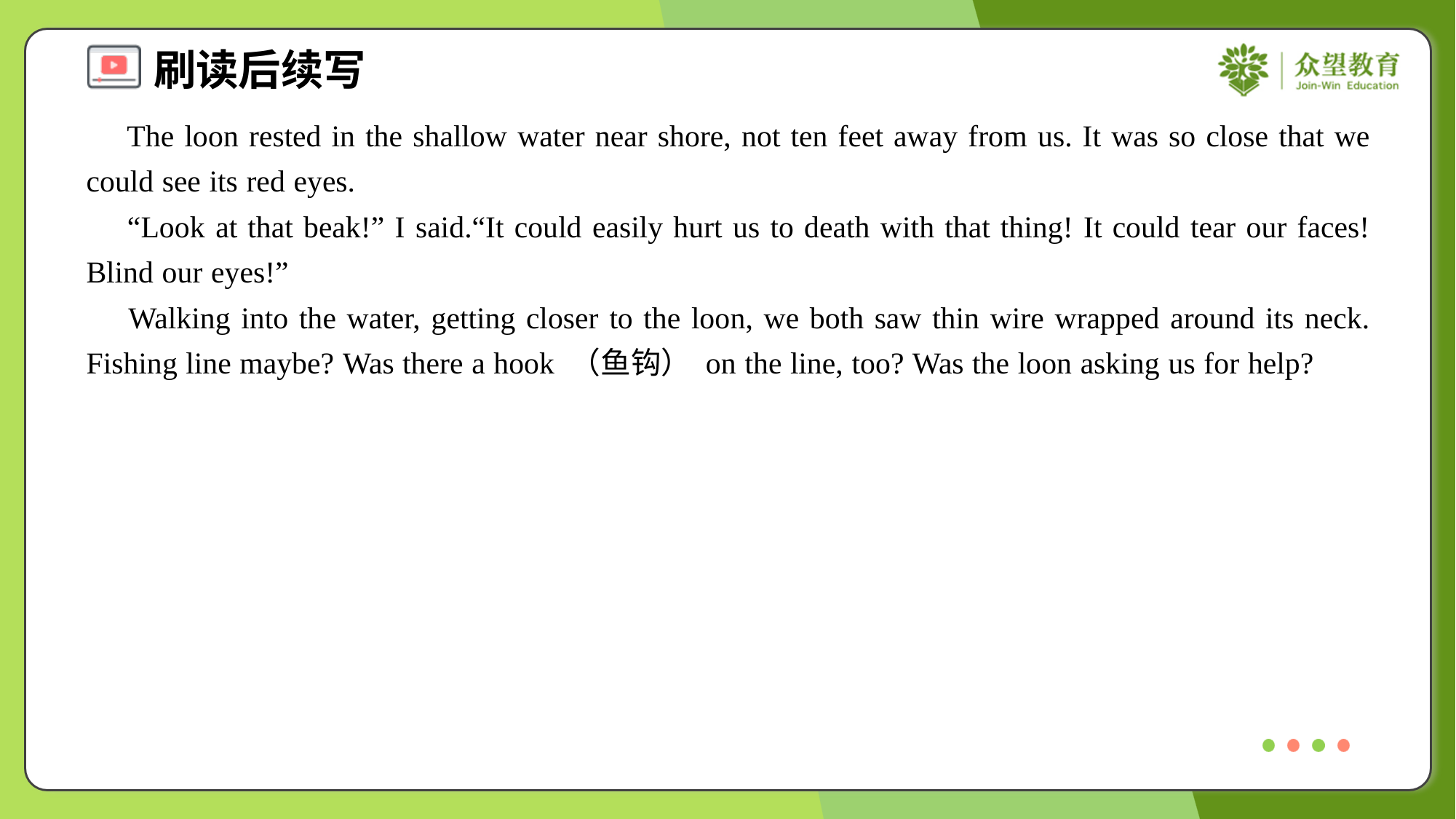

The loon rested in the shallow water near shore, not ten feet away from us. It was so close that we could see its red eyes.
    “Look at that beak!” I said.“It could easily hurt us to death with that thing! It could tear our faces! Blind our eyes!”
    Walking into the water, getting closer to the loon, we both saw thin wire wrapped around its neck. Fishing line maybe? Was there a hook （鱼钩） on the line, too? Was the loon asking us for help?